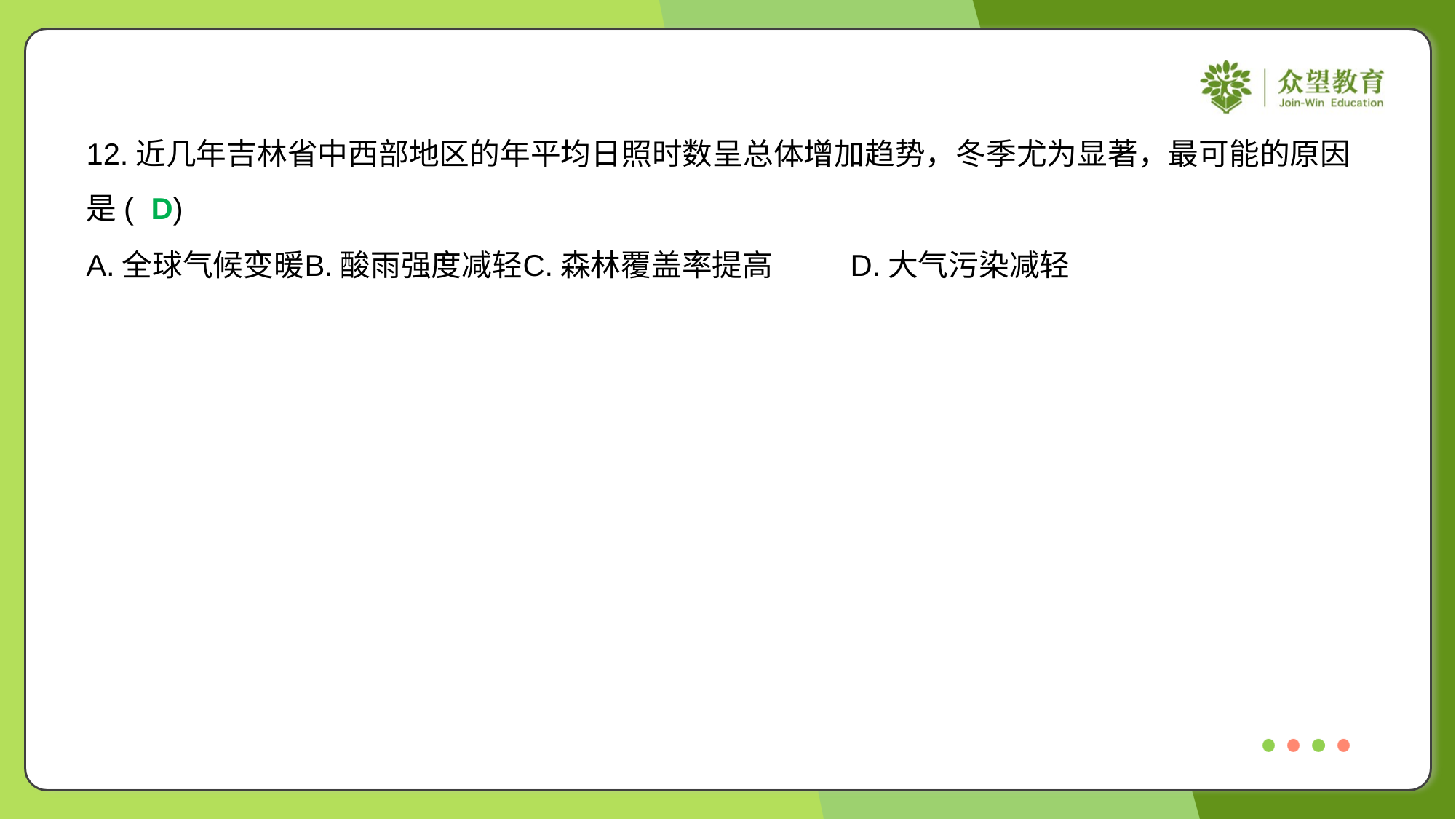

12.近几年吉林省中西部地区的年平均日照时数呈总体增加趋势，冬季尤为显著，最可能的原因
是(     )
D
A.全球气候变暖	B.酸雨强度减轻	C.森林覆盖率提高	D.大气污染减轻